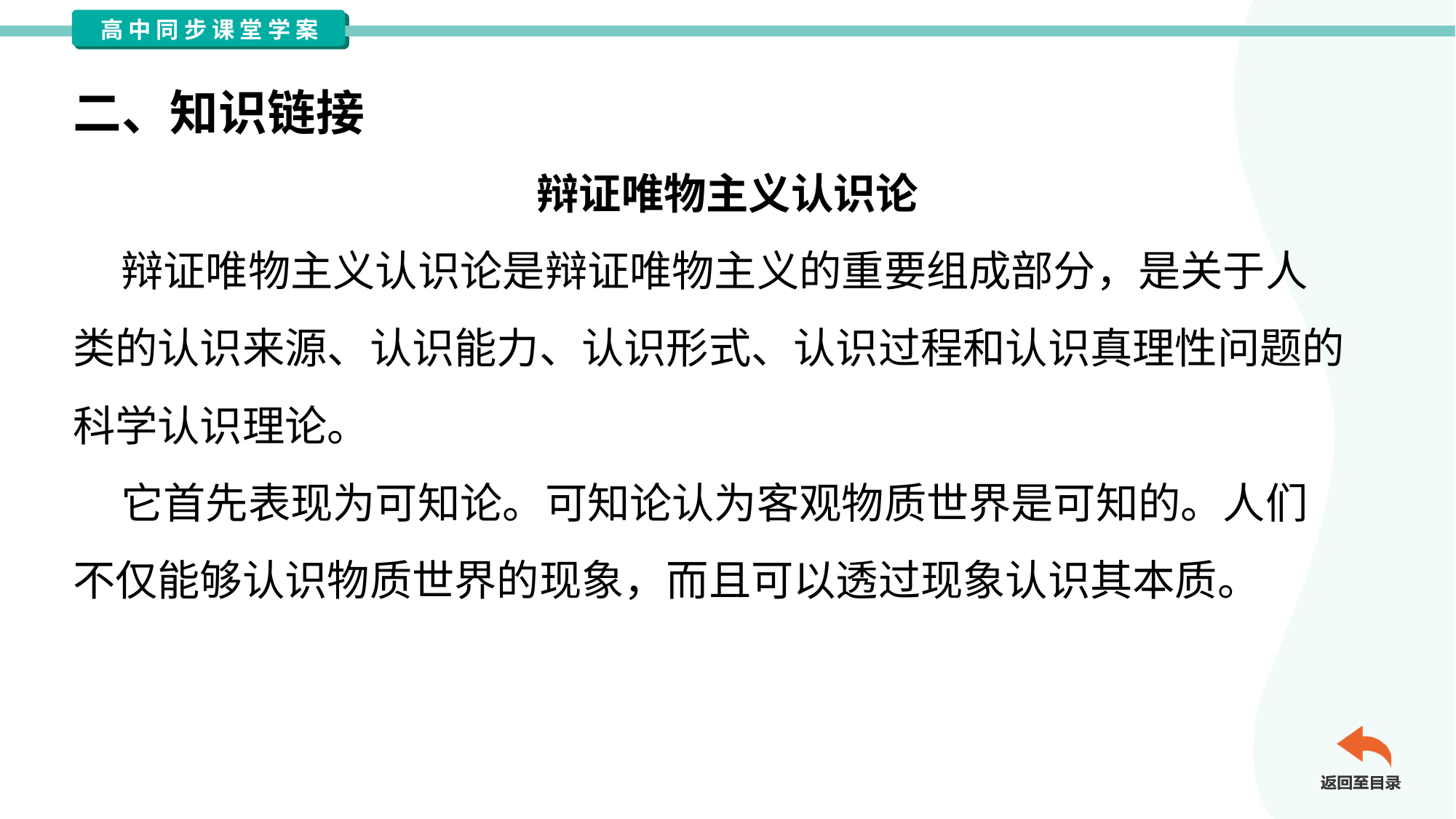

二、知识链接
辩证唯物主义认识论
    辩证唯物主义认识论是辩证唯物主义的重要组成部分，是关于人
类的认识来源、认识能力、认识形式、认识过程和认识真理性问题的
科学认识理论。
    它首先表现为可知论。可知论认为客观物质世界是可知的。人们
不仅能够认识物质世界的现象，而且可以透过现象认识其本质。